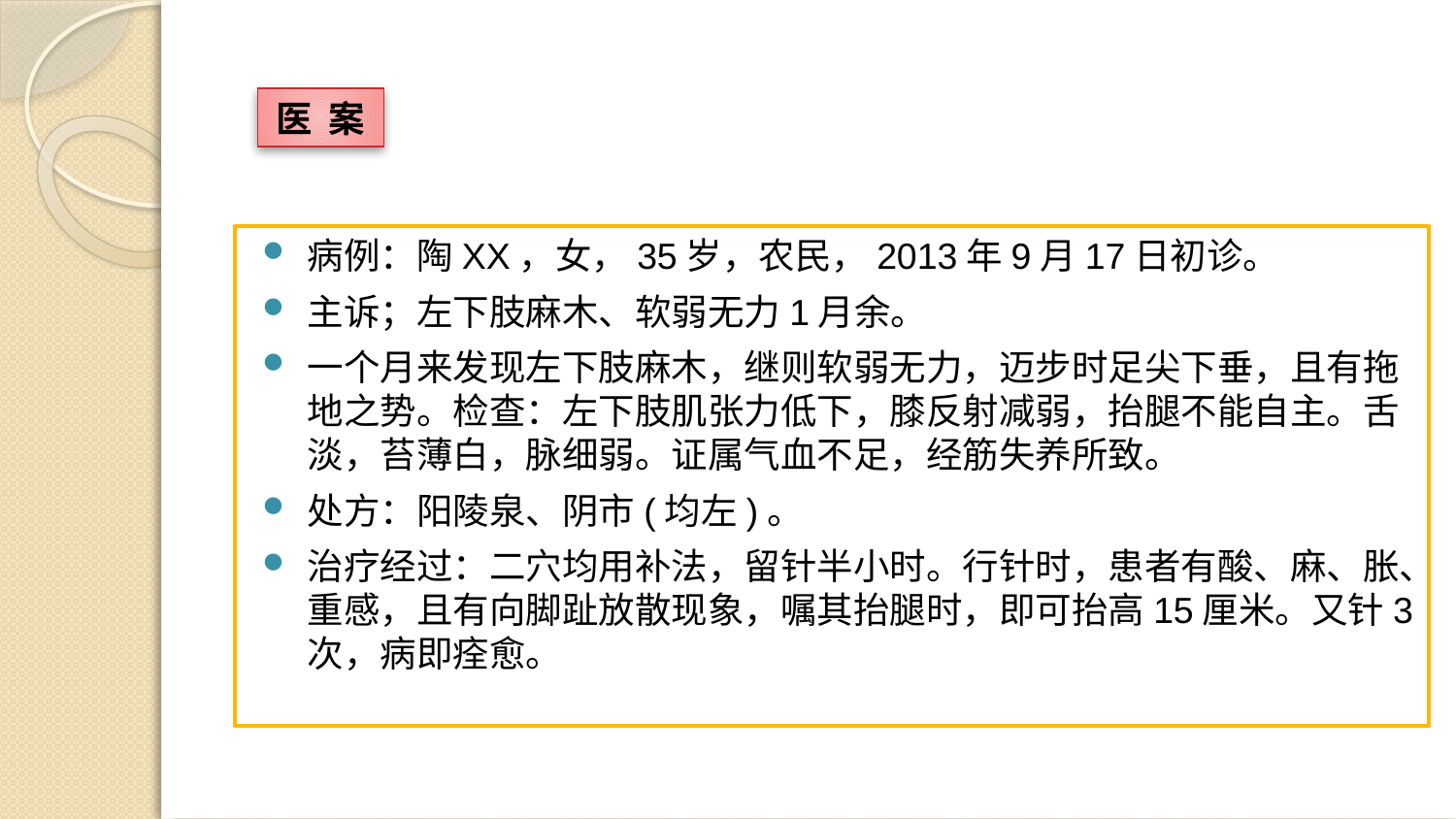

医  案
病例：陶XX，女，35岁，农民，2013年9月17日初诊。
主诉；左下肢麻木、软弱无力1月余。
一个月来发现左下肢麻木，继则软弱无力，迈步时足尖下垂，且有拖地之势。检查：左下肢肌张力低下，膝反射减弱，抬腿不能自主。舌淡，苔薄白，脉细弱。证属气血不足，经筋失养所致。
处方：阳陵泉、阴市(均左)。
治疗经过：二穴均用补法，留针半小时。行针时，患者有酸、麻、胀、重感，且有向脚趾放散现象，嘱其抬腿时，即可抬高15厘米。又针3次，病即痊愈。